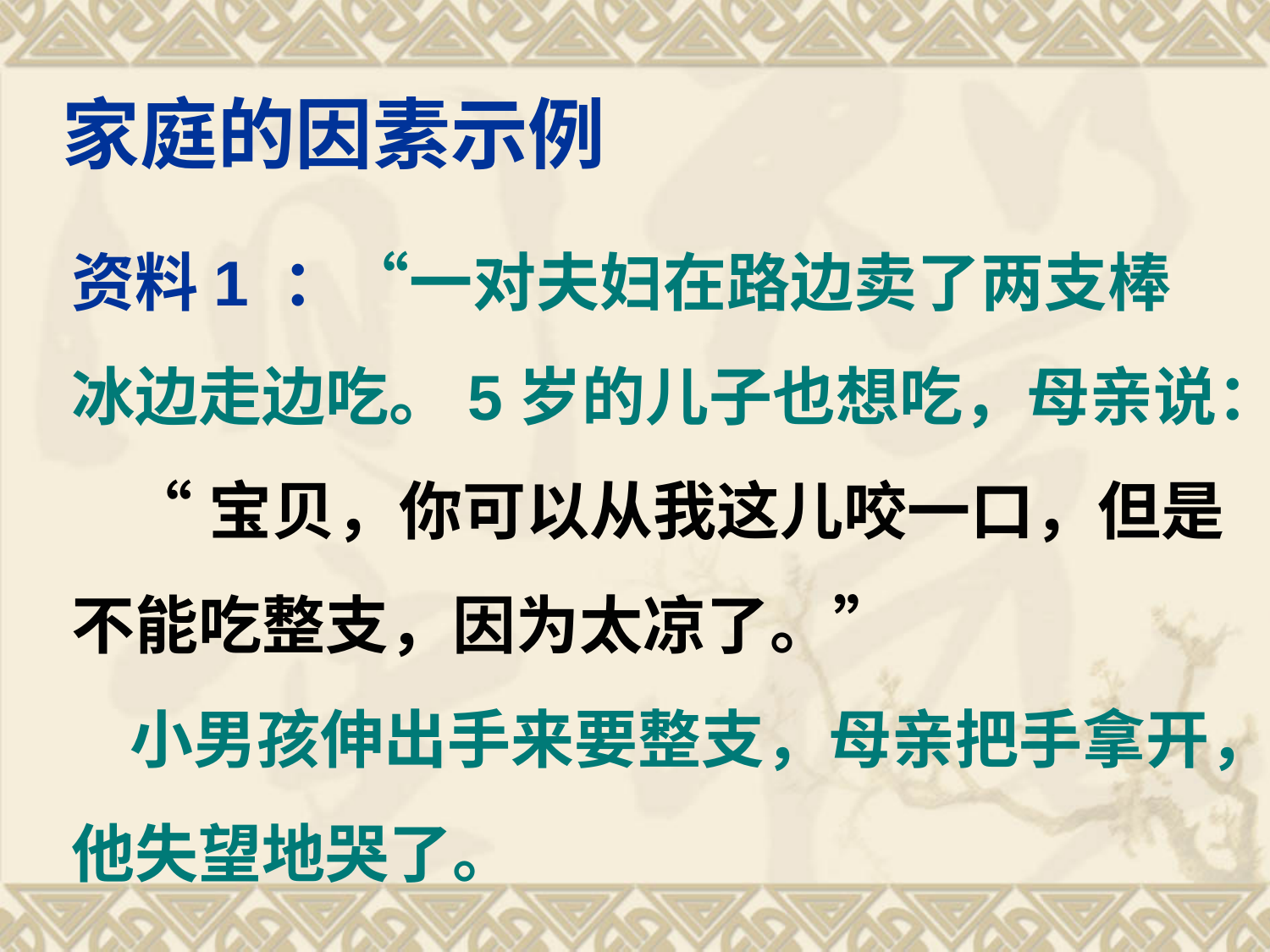

# 家庭的因素示例
资料1 ：“一对夫妇在路边卖了两支棒冰边走边吃。5岁的儿子也想吃，母亲说：
    “宝贝，你可以从我这儿咬一口，但是不能吃整支，因为太凉了。”
   小男孩伸出手来要整支，母亲把手拿开，他失望地哭了。